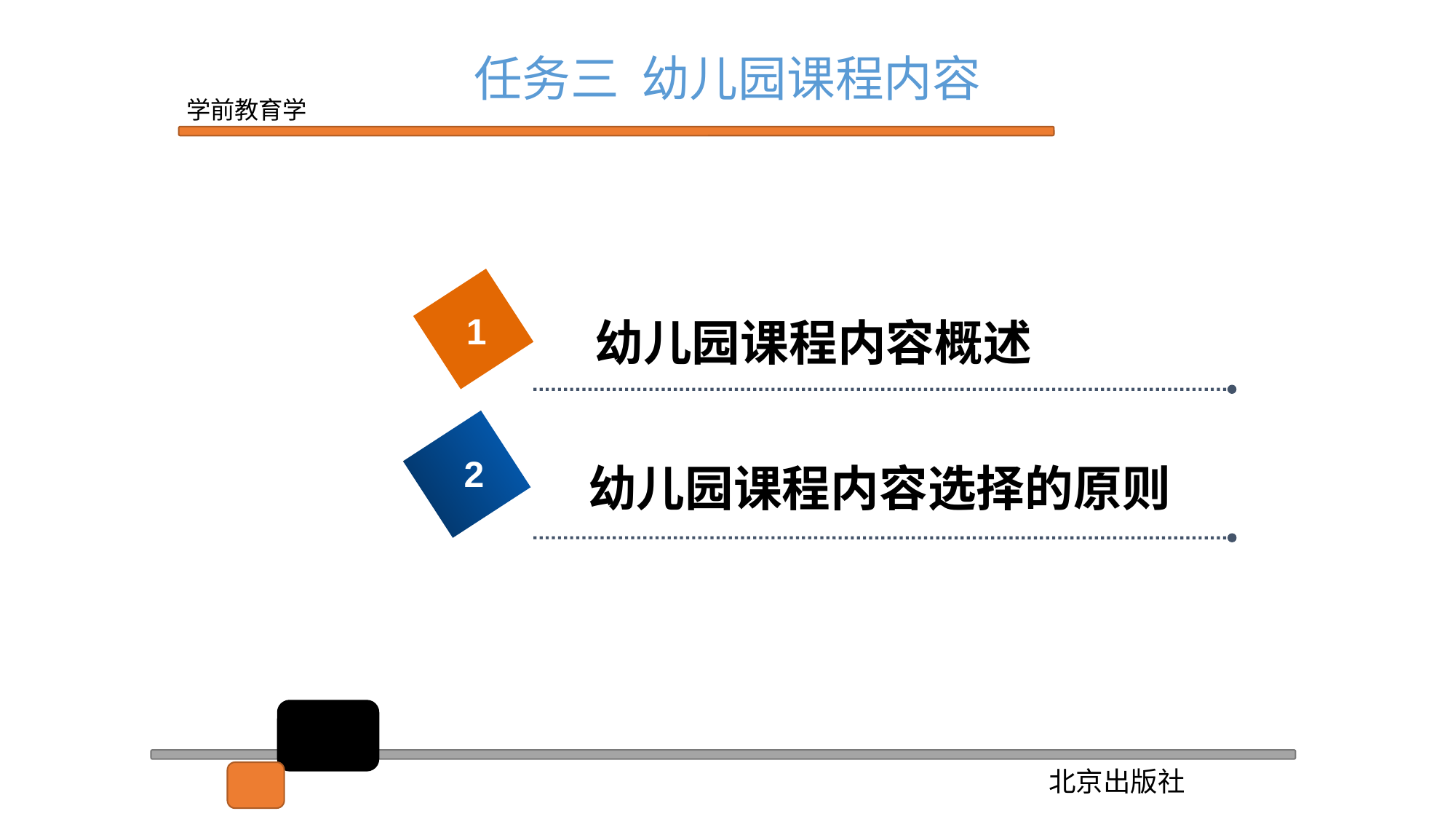

任务三  幼儿园课程内容

1
幼儿园课程内容概述

2
幼儿园课程内容选择的原则
2